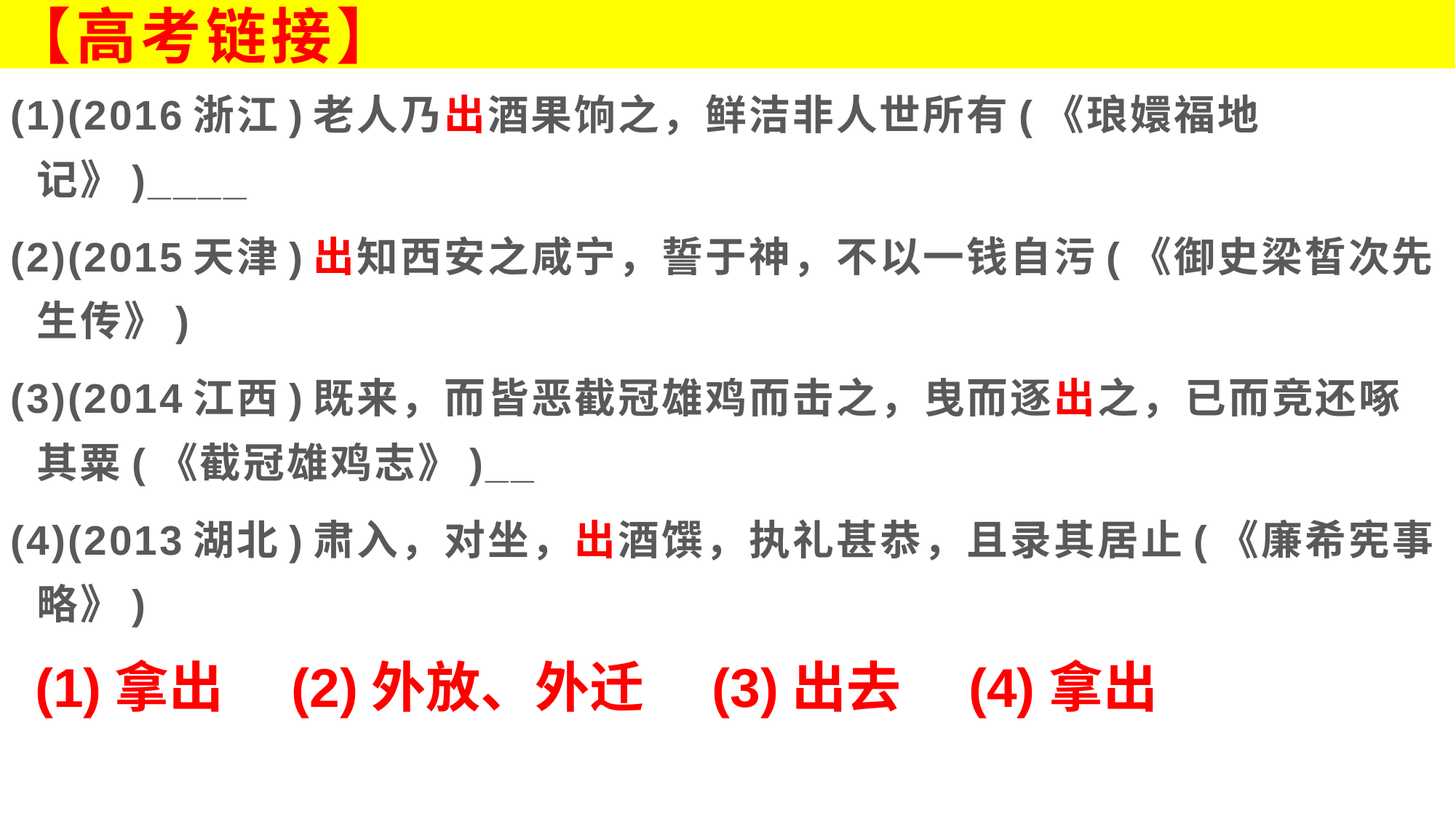

# 【高考链接】
(1)(2016浙江)老人乃出酒果饷之，鲜洁非人世所有(《琅嬛福地记》)____
(2)(2015天津)出知西安之咸宁，誓于神，不以一钱自污(《御史梁皙次先生传》)
(3)(2014江西)既来，而皆恶截冠雄鸡而击之，曳而逐出之，已而竞还啄其粟(《截冠雄鸡志》)__
(4)(2013湖北)肃入，对坐，出酒馔，执礼甚恭，且录其居止(《廉希宪事略》)

(1)拿出　(2)外放、外迁　(3)出去　(4)拿出